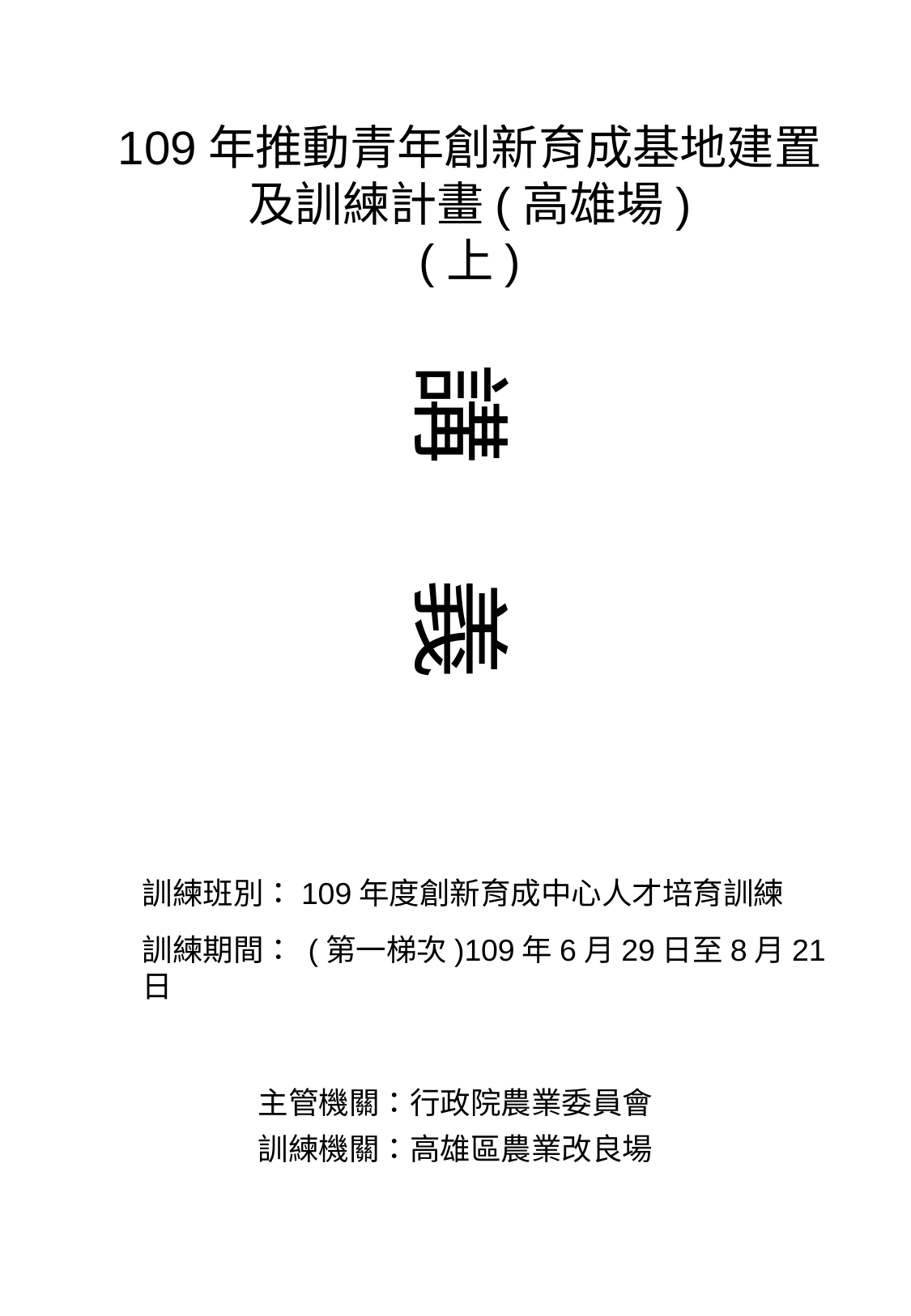

109年推動青年創新育成基地建置及訓練計畫(高雄場)
(上)
講     義
訓練班別：109年度創新育成中心人才培育訓練
訓練期間： (第一梯次)109年6月29日至8月21日
主管機關：行政院農業委員會
訓練機關：高雄區農業改良場